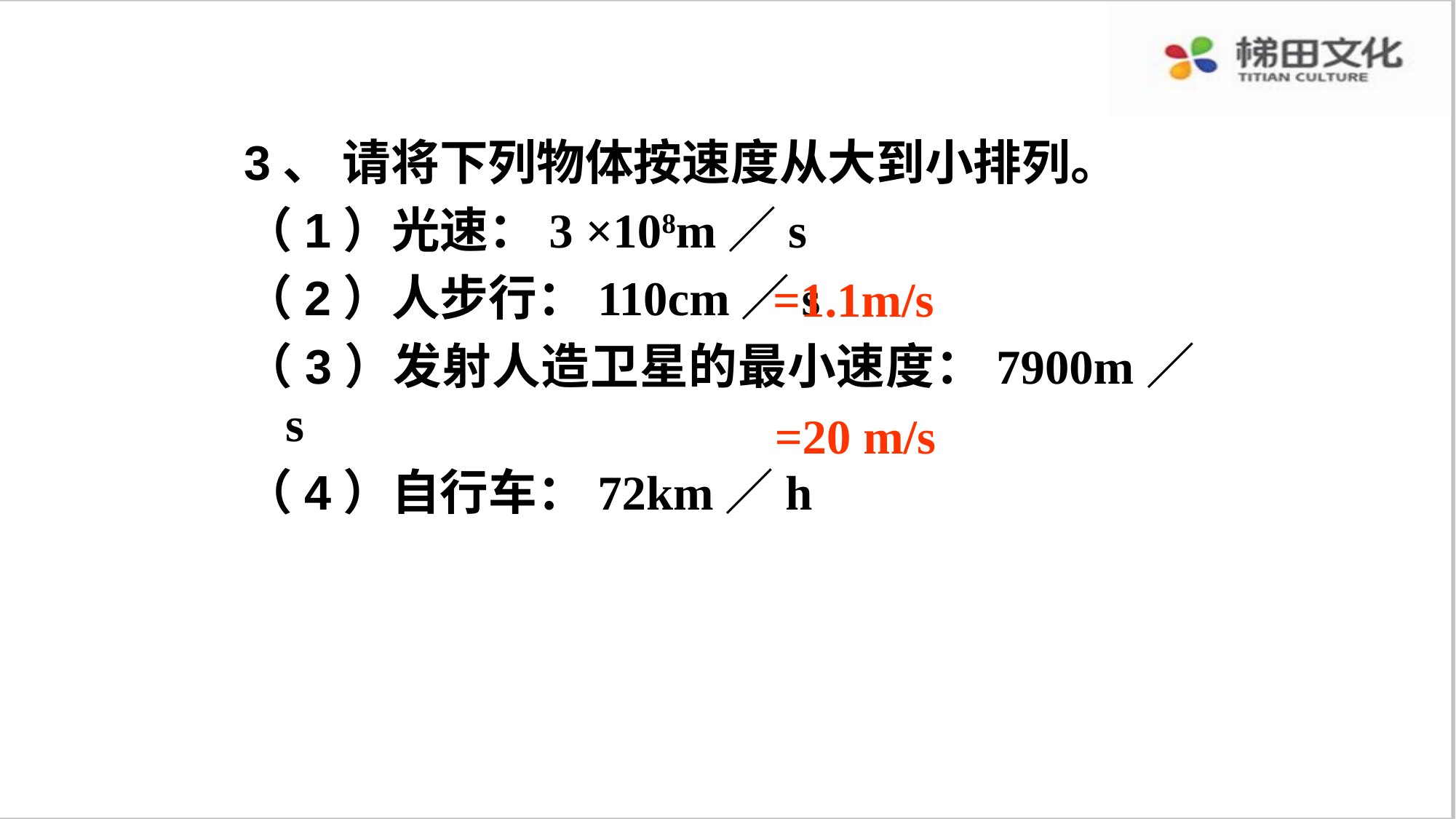

3、 请将下列物体按速度从大到小排列。
（1）光速：3 ×108m／s
（2）人步行：110cm／s
（3）发射人造卫星的最小速度：7900m／s
（4）自行车：72km／h
=1.1m/s
=20 m/s